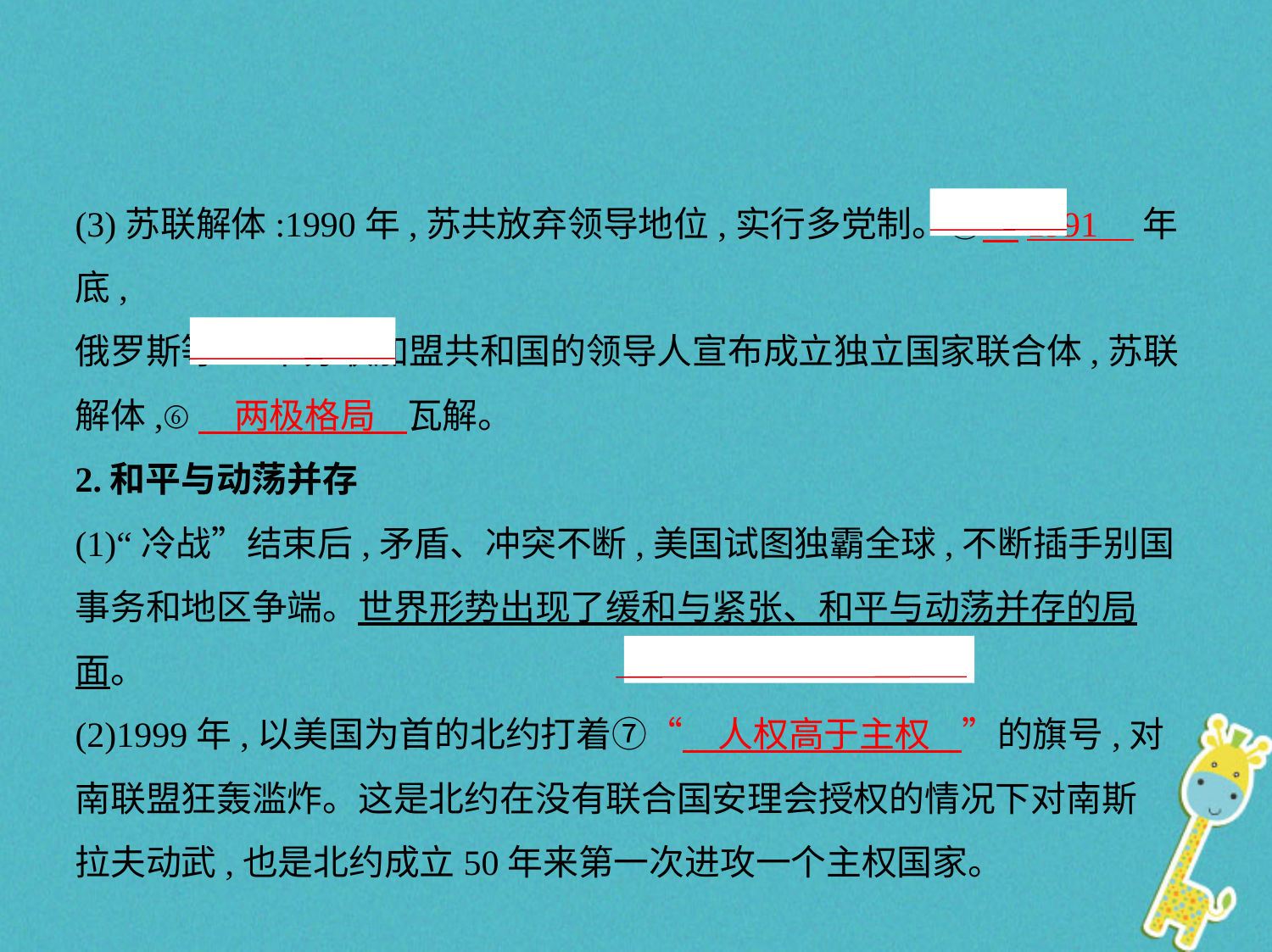

(3)苏联解体:1990年,苏共放弃领导地位,实行多党制。⑤　1991    年底,
俄罗斯等11个苏联加盟共和国的领导人宣布成立独立国家联合体,苏联
解体,⑥　两极格局    瓦解。
2.和平与动荡并存
(1)“冷战”结束后,矛盾、冲突不断,美国试图独霸全球,不断插手别国
事务和地区争端。世界形势出现了缓和与紧张、和平与动荡并存的局
面。
(2)1999年,以美国为首的北约打着⑦“　人权高于主权    ”的旗号,对
南联盟狂轰滥炸。这是北约在没有联合国安理会授权的情况下对南斯
拉夫动武,也是北约成立50年来第一次进攻一个主权国家。